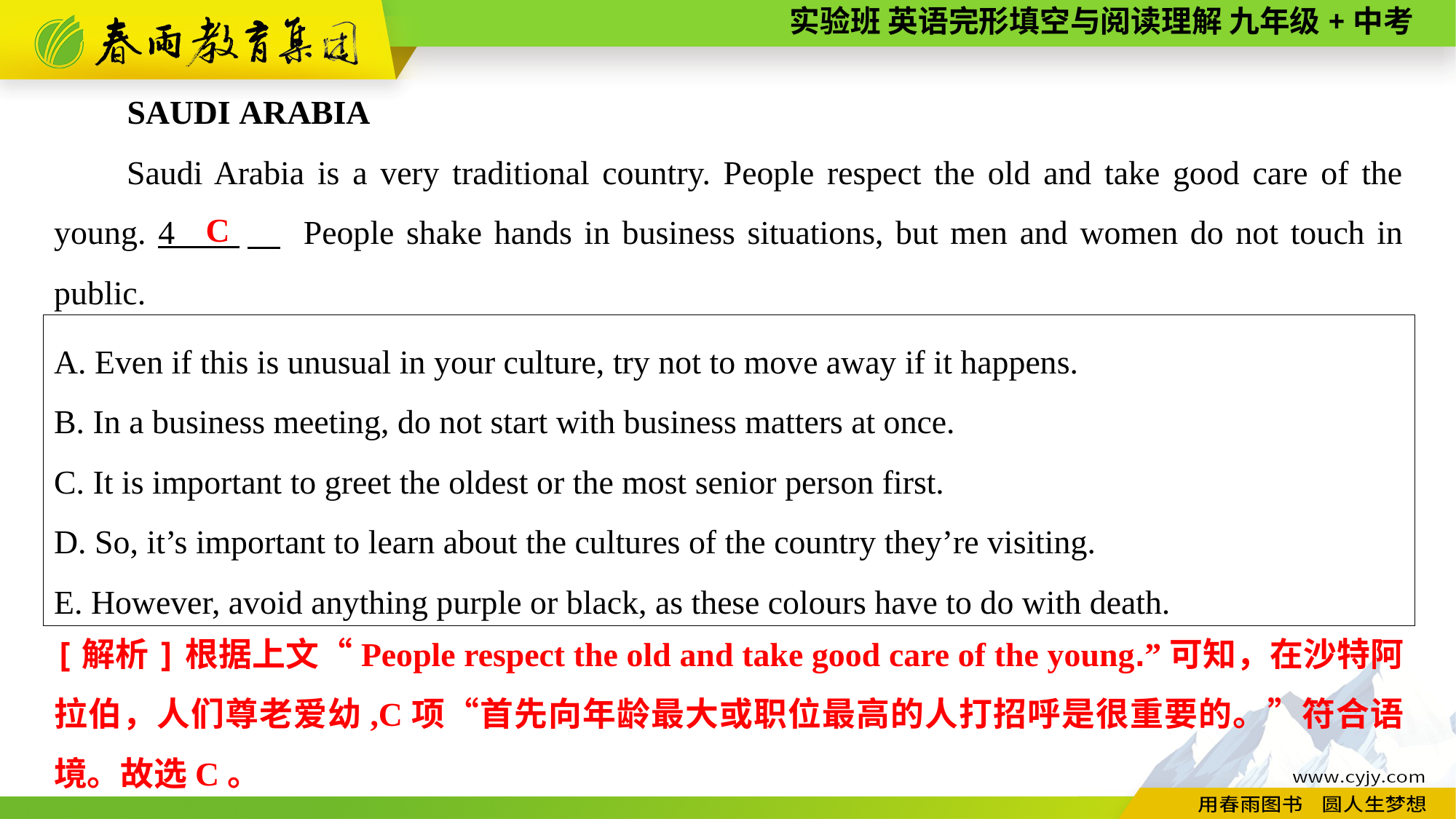

SAUDI ARABIA
Saudi Arabia is a very traditional country. People respect the old and take good care of the young. 4     　 People shake hands in business situations, but men and women do not touch in public.
C
A. Even if this is unusual in your culture, try not to move away if it happens.
B. In a business meeting, do not start with business matters at once.
C. It is important to greet the oldest or the most senior person first.
D. So, it’s important to learn about the cultures of the country they’re visiting.
E. However, avoid anything purple or black, as these colours have to do with death.
[解析]根据上文“People respect the old and take good care of the young.”可知，在沙特阿拉伯，人们尊老爱幼,C项“首先向年龄最大或职位最高的人打招呼是很重要的。”符合语境。故选C。